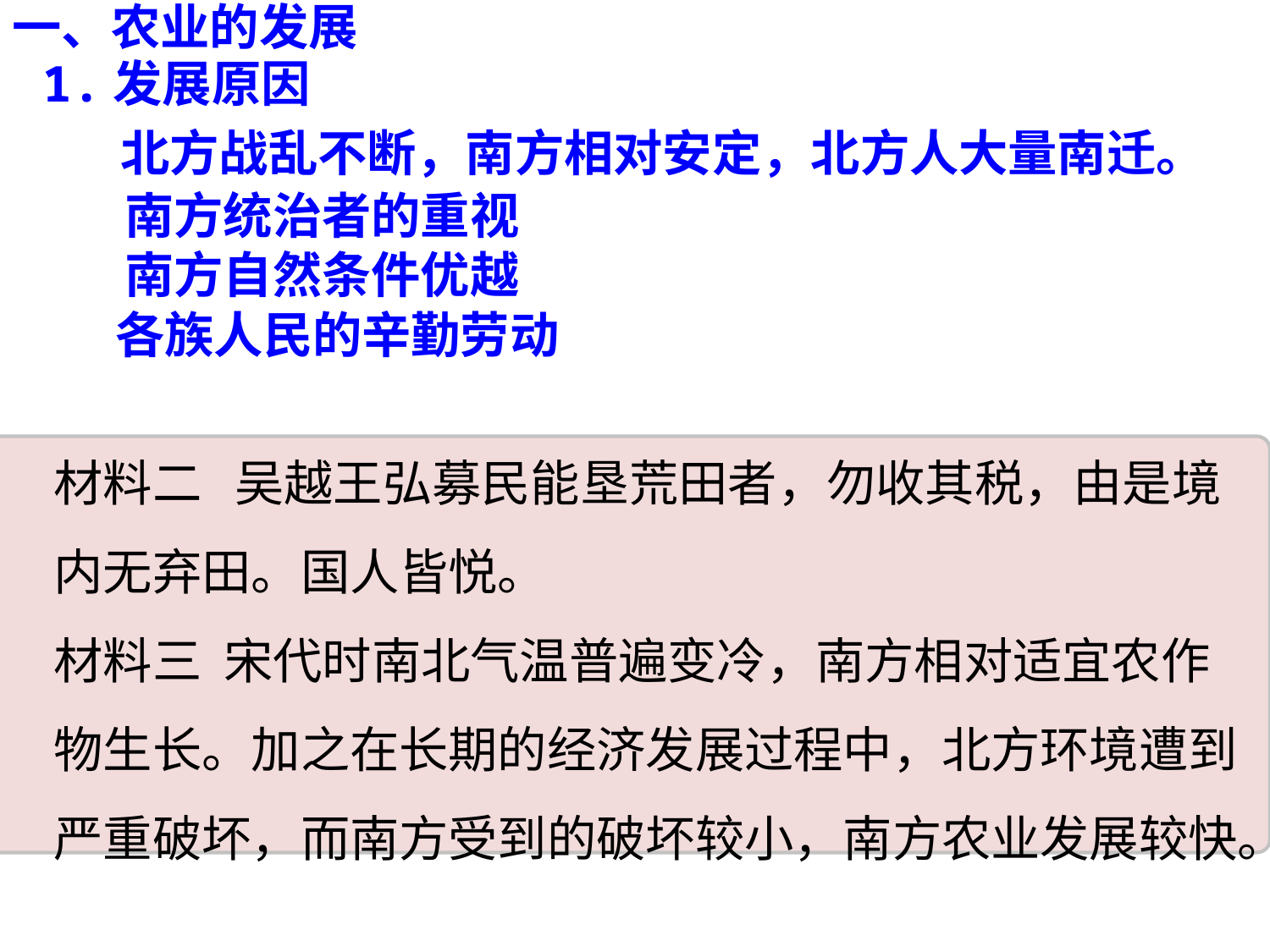

一、农业的发展
1.发展原因
北方战乱不断，南方相对安定，北方人大量南迁。
南方统治者的重视
南方自然条件优越
各族人民的辛勤劳动
材料二   吴越王弘募民能垦荒田者，勿收其税，由是境内无弃田。国人皆悦。
材料三  宋代时南北气温普遍变冷，南方相对适宜农作物生长。加之在长期的经济发展过程中，北方环境遭到严重破坏，而南方受到的破坏较小，南方农业发展较快。